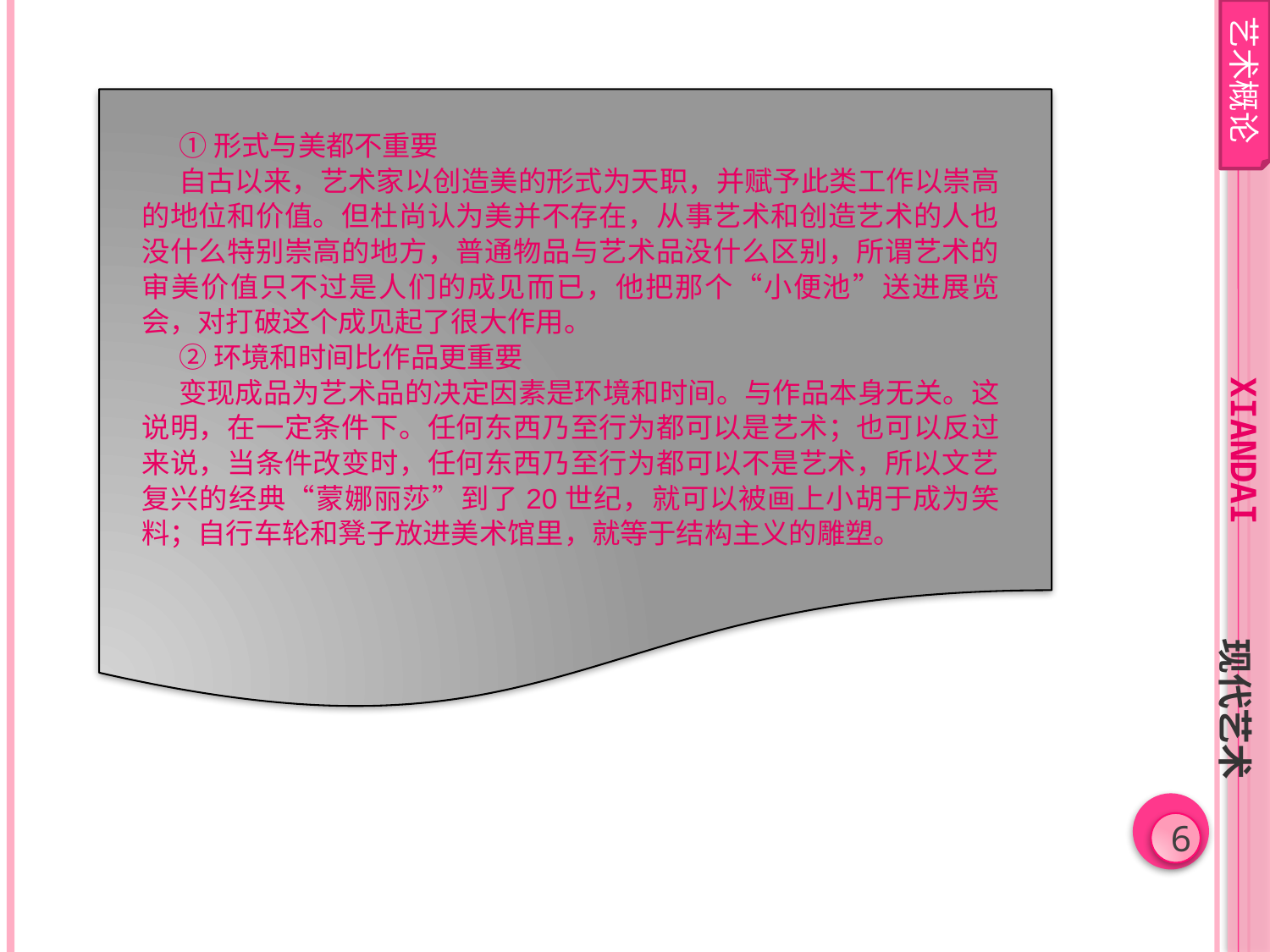

艺术概论

①形式与美都不重要
自古以来，艺术家以创造美的形式为天职，并赋予此类工作以崇高的地位和价值。但杜尚认为美并不存在，从事艺术和创造艺术的人也没什么特别崇高的地方，普通物品与艺术品没什么区别，所谓艺术的审美价值只不过是人们的成见而已，他把那个“小便池”送进展览会，对打破这个成见起了很大作用。
②环境和时间比作品更重要
变现成品为艺术品的决定因素是环境和时间。与作品本身无关。这说明，在一定条件下。任何东西乃至行为都可以是艺术；也可以反过来说，当条件改变时，任何东西乃至行为都可以不是艺术，所以文艺复兴的经典“蒙娜丽莎”到了20世纪，就可以被画上小胡于成为笑料；自行车轮和凳子放进美术馆里，就等于结构主义的雕塑。
xiandai
现代艺术
6